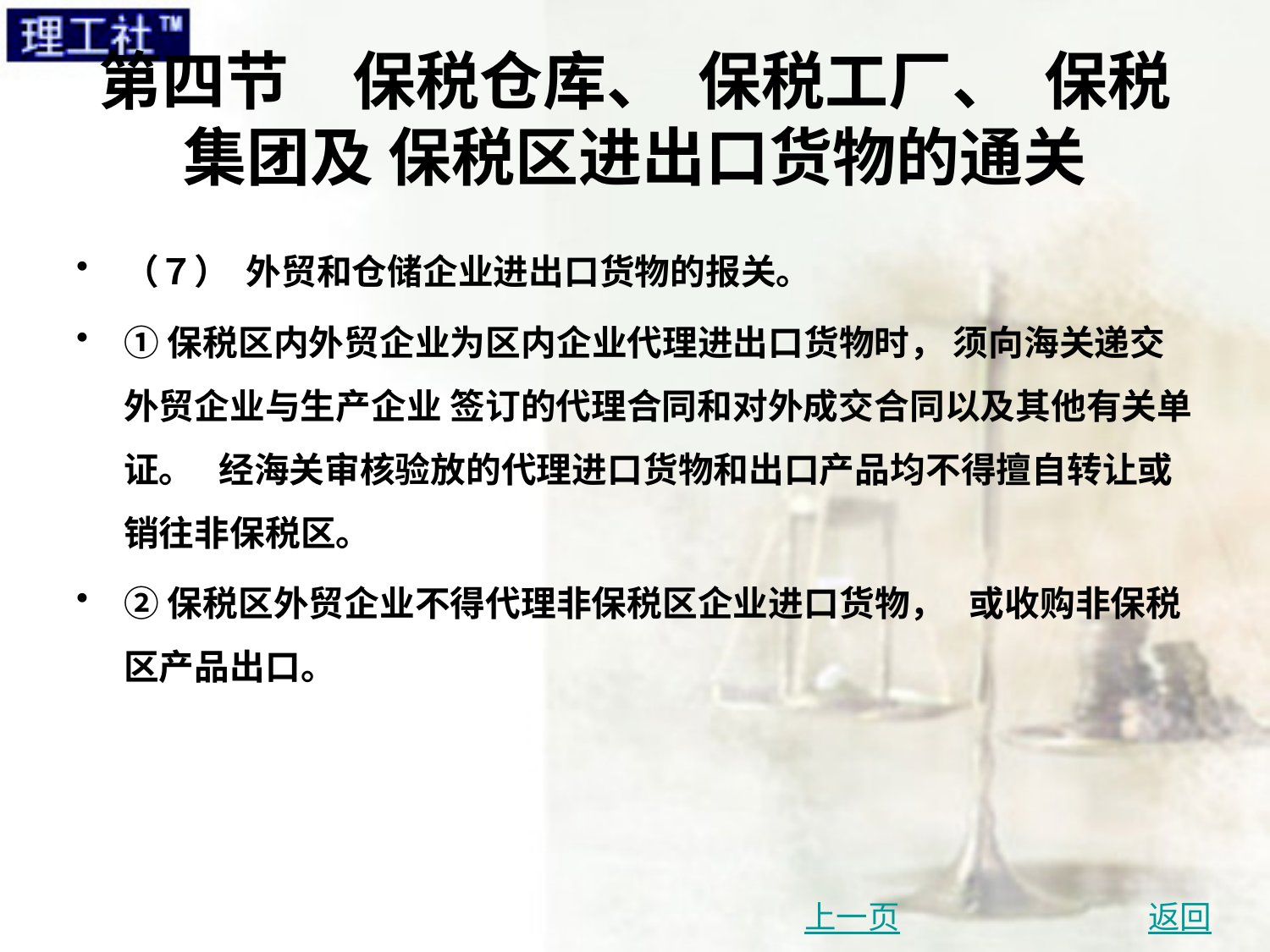

# 第四节　保税仓库、  保税工厂、  保税集团及 保税区进出口货物的通关
（７）  外贸和仓储企业进出口货物的报关。
①保税区内外贸企业为区内企业代理进出口货物时， 须向海关递交外贸企业与生产企业 签订的代理合同和对外成交合同以及其他有关单证。   经海关审核验放的代理进口货物和出口产品均不得擅自转让或销往非保税区。
②保税区外贸企业不得代理非保税区企业进口货物，   或收购非保税区产品出口。
上一页
返回